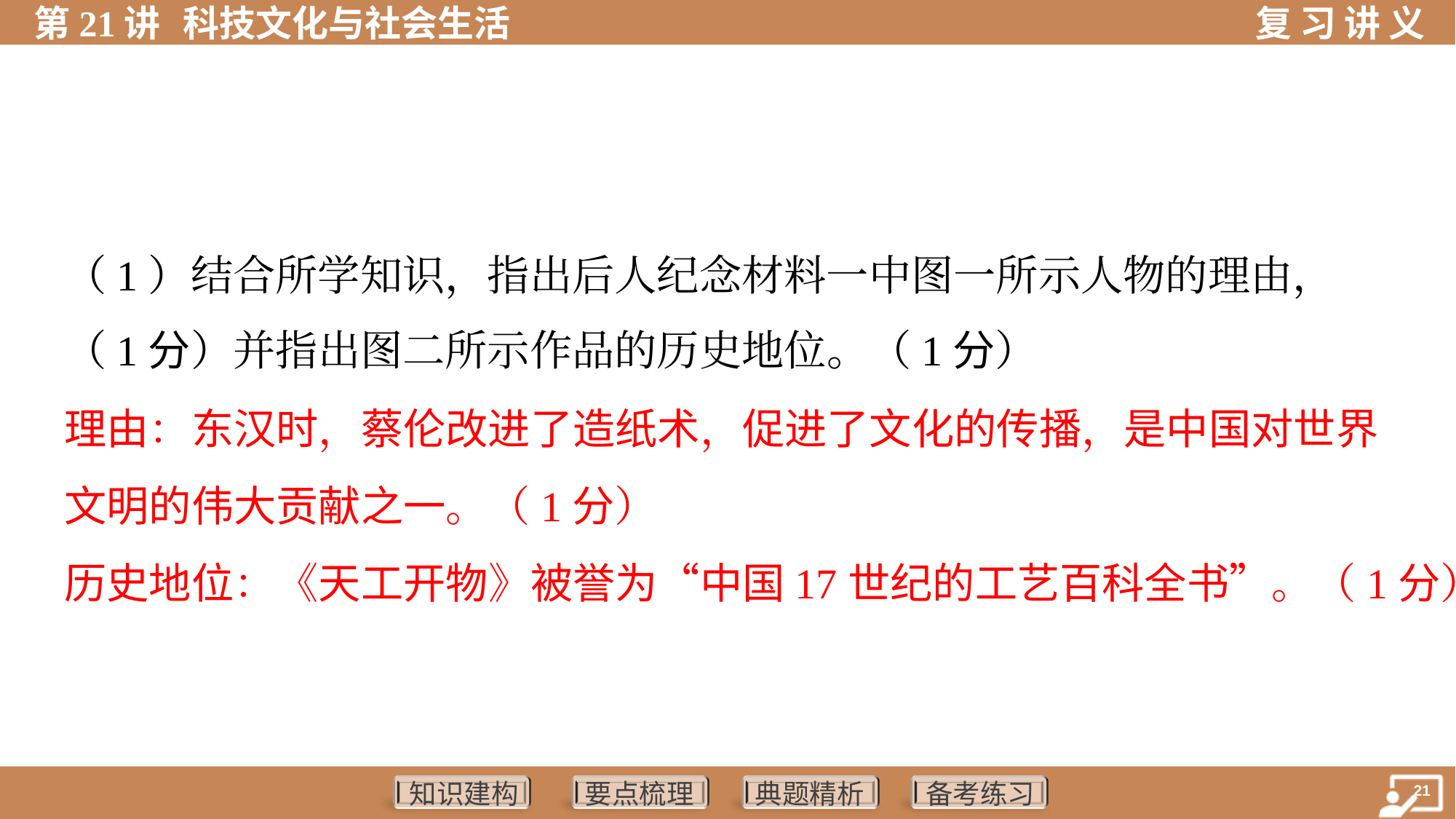

（1）结合所学知识，指出后人纪念材料一中图一所示人物的理由，
（1分）并指出图二所示作品的历史地位。（1分）
理由：东汉时，蔡伦改进了造纸术，促进了文化的传播，是中国对世界
文明的伟大贡献之一。（1分）
历史地位：《天工开物》被誉为“中国17世纪的工艺百科全书”。（1分）